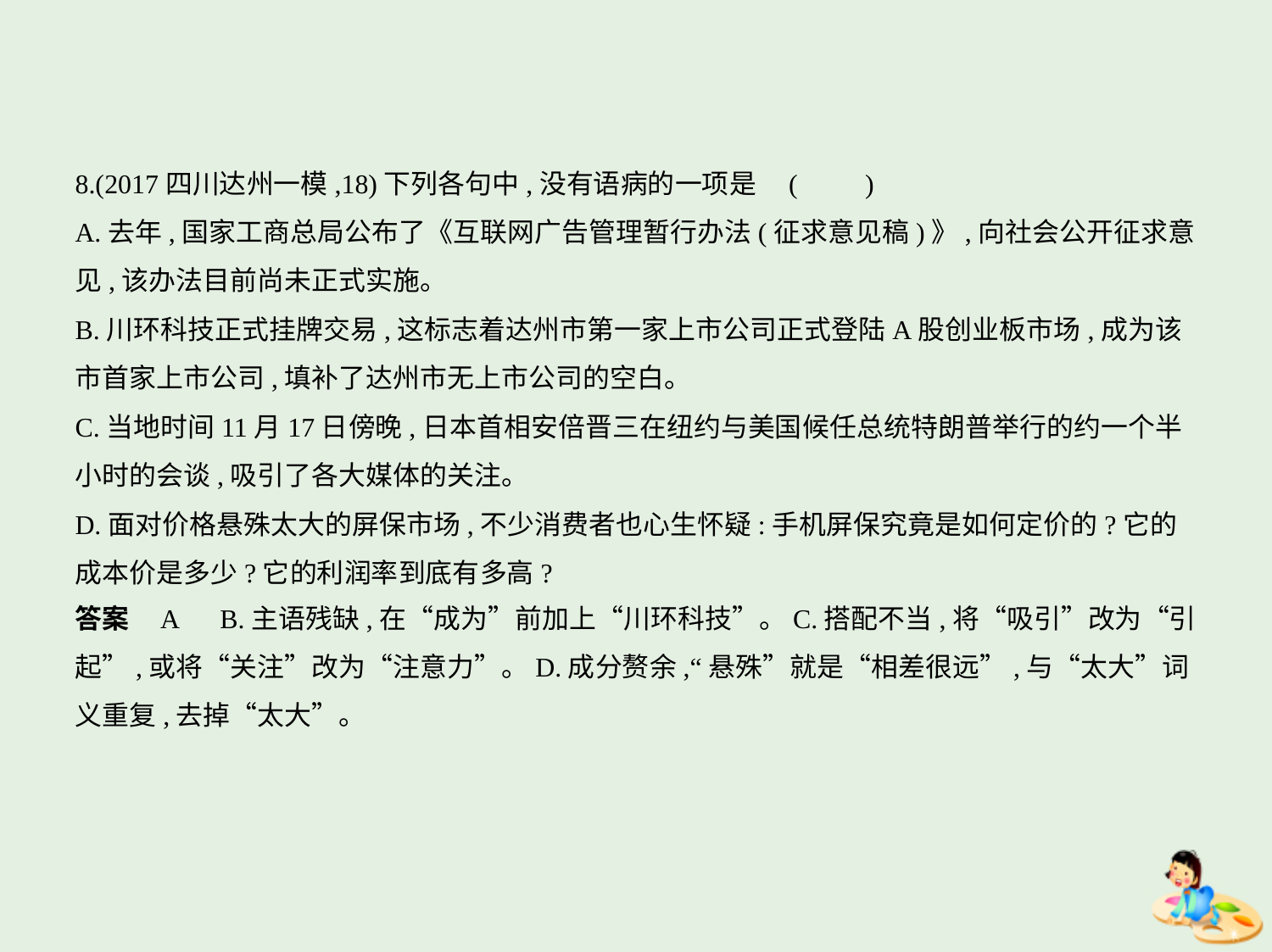

8.(2017四川达州一模,18)下列各句中,没有语病的一项是 (　　)
A.去年,国家工商总局公布了《互联网广告管理暂行办法(征求意见稿)》,向社会公开征求意
见,该办法目前尚未正式实施。
B.川环科技正式挂牌交易,这标志着达州市第一家上市公司正式登陆A股创业板市场,成为该
市首家上市公司,填补了达州市无上市公司的空白。
C.当地时间11月17日傍晚,日本首相安倍晋三在纽约与美国候任总统特朗普举行的约一个半
小时的会谈,吸引了各大媒体的关注。
D.面对价格悬殊太大的屏保市场,不少消费者也心生怀疑:手机屏保究竟是如何定价的?它的
成本价是多少?它的利润率到底有多高?
答案    A　B.主语残缺,在“成为”前加上“川环科技”。C.搭配不当,将“吸引”改为“引
起”,或将“关注”改为“注意力”。D.成分赘余,“悬殊”就是“相差很远”,与“太大”词
义重复,去掉“太大”。